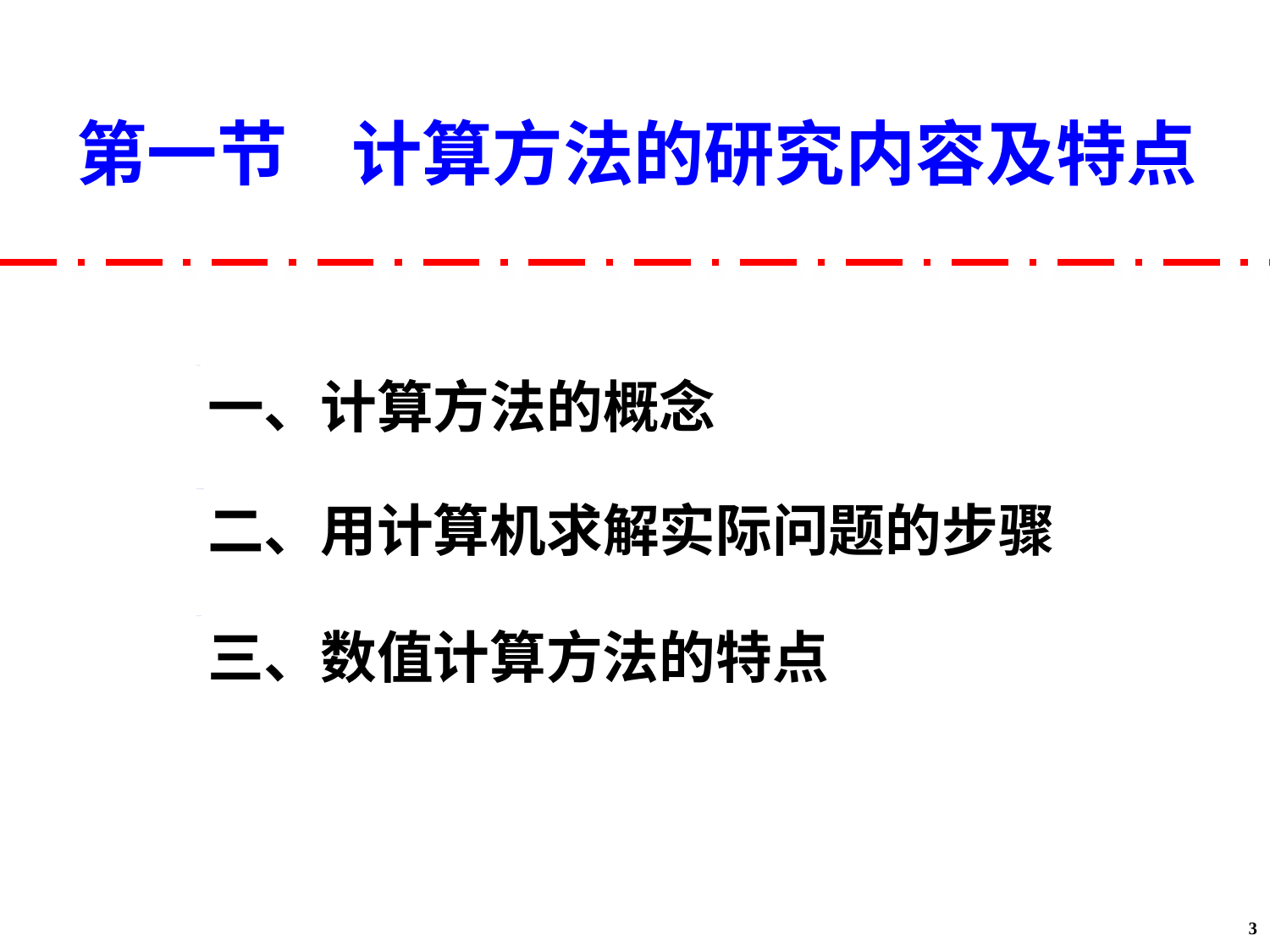

第一节    计算方法的研究内容及特点
一、计算方法的概念
二、用计算机求解实际问题的步骤
三、数值计算方法的特点
3